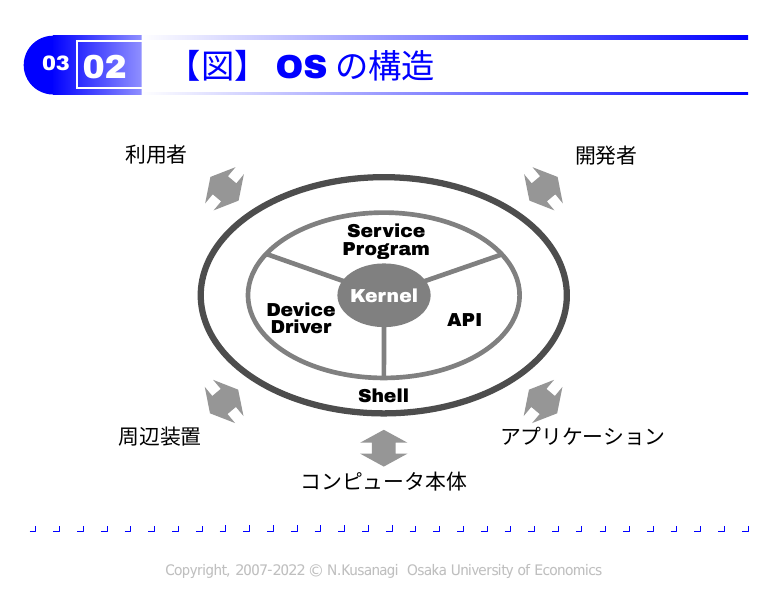

# 02   【図】OSの構造
利用者
開発者

Service
Program
Kernel
Device
Driver
API

Shell
周辺装置
アプリケーション

コンピュータ本体